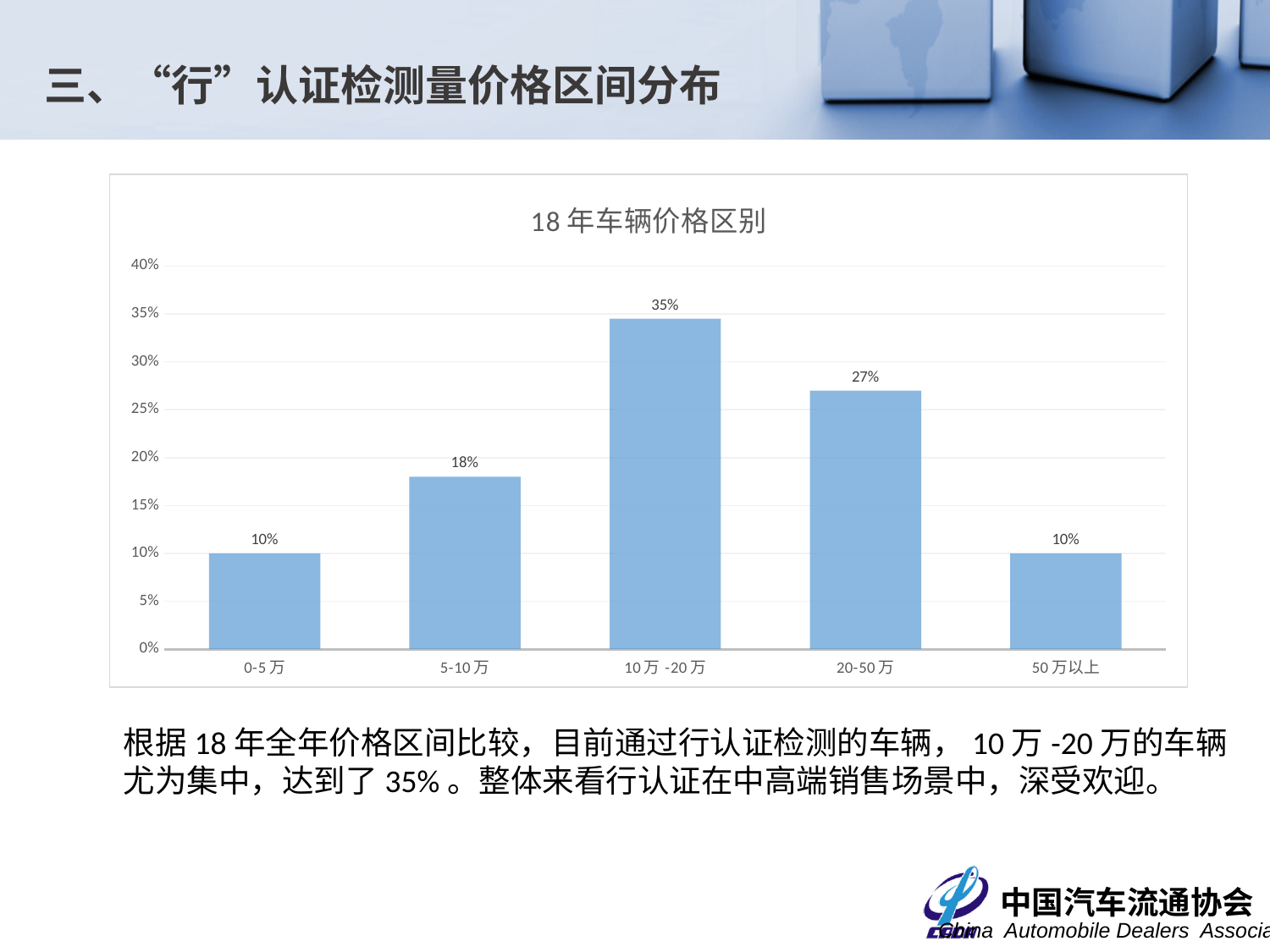

三、“行”认证检测量价格区间分布

### Chart: 18年车辆价格区别

| Category | 比例 |
|---|---|
| 0-5万 | 0.1 |
| 5-10万 | 0.18 |
| 10万-20万 | 0.345 |
| 20-50万 | 0.27 |
| 50万以上 | 0.1 |
根据18年全年价格区间比较，目前通过行认证检测的车辆，10万-20万的车辆
尤为集中，达到了35%。整体来看行认证在中高端销售场景中，深受欢迎。